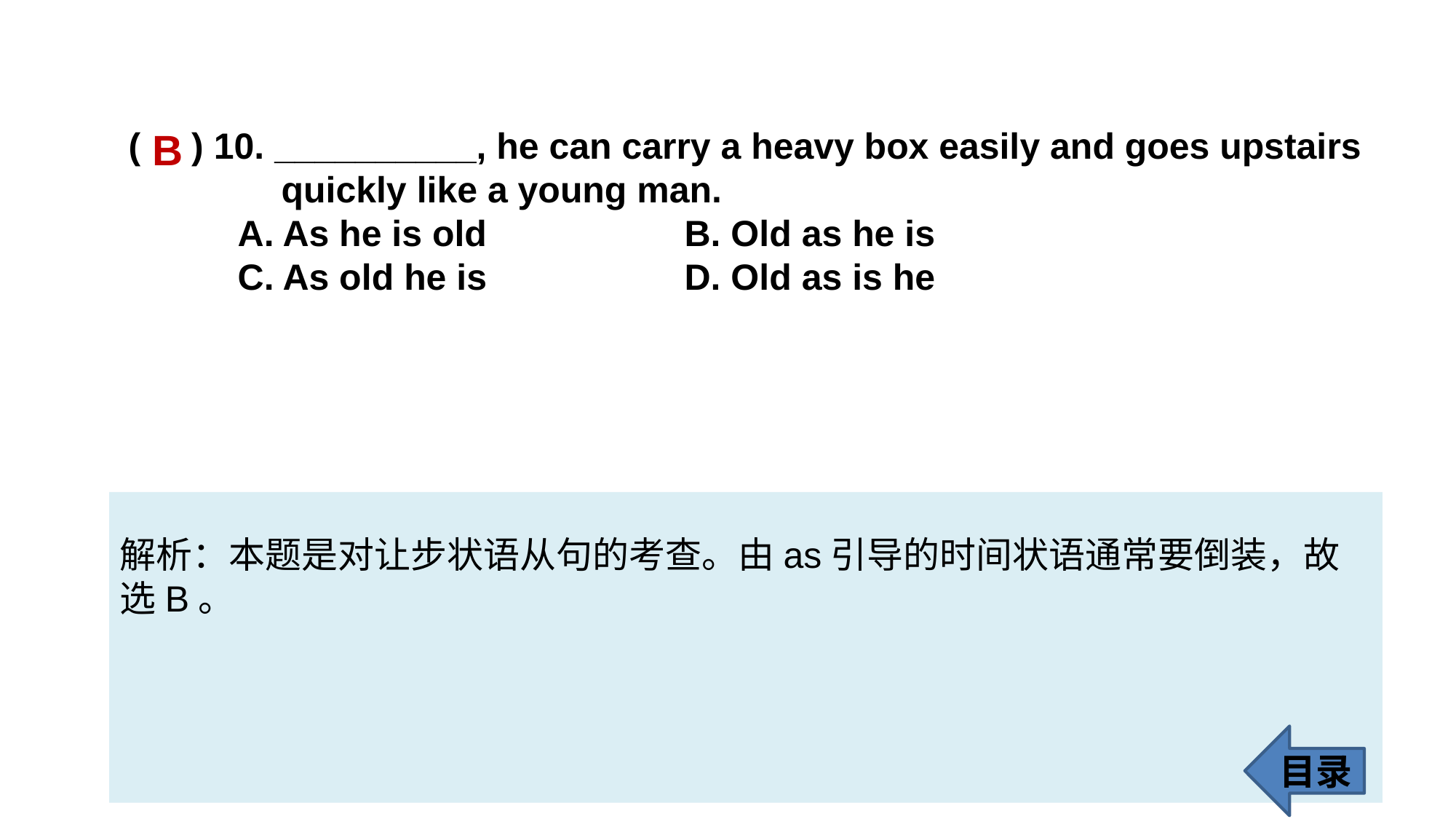

(     ) 10. __________, he can carry a heavy box easily and goes upstairs
               quickly like a young man.
	A. As he is old		 B. Old as he is
	C. As old he is 		 D. Old as is he
B

解析：本题是对让步状语从句的考查。由as引导的时间状语通常要倒装，故
选B。
目录
71